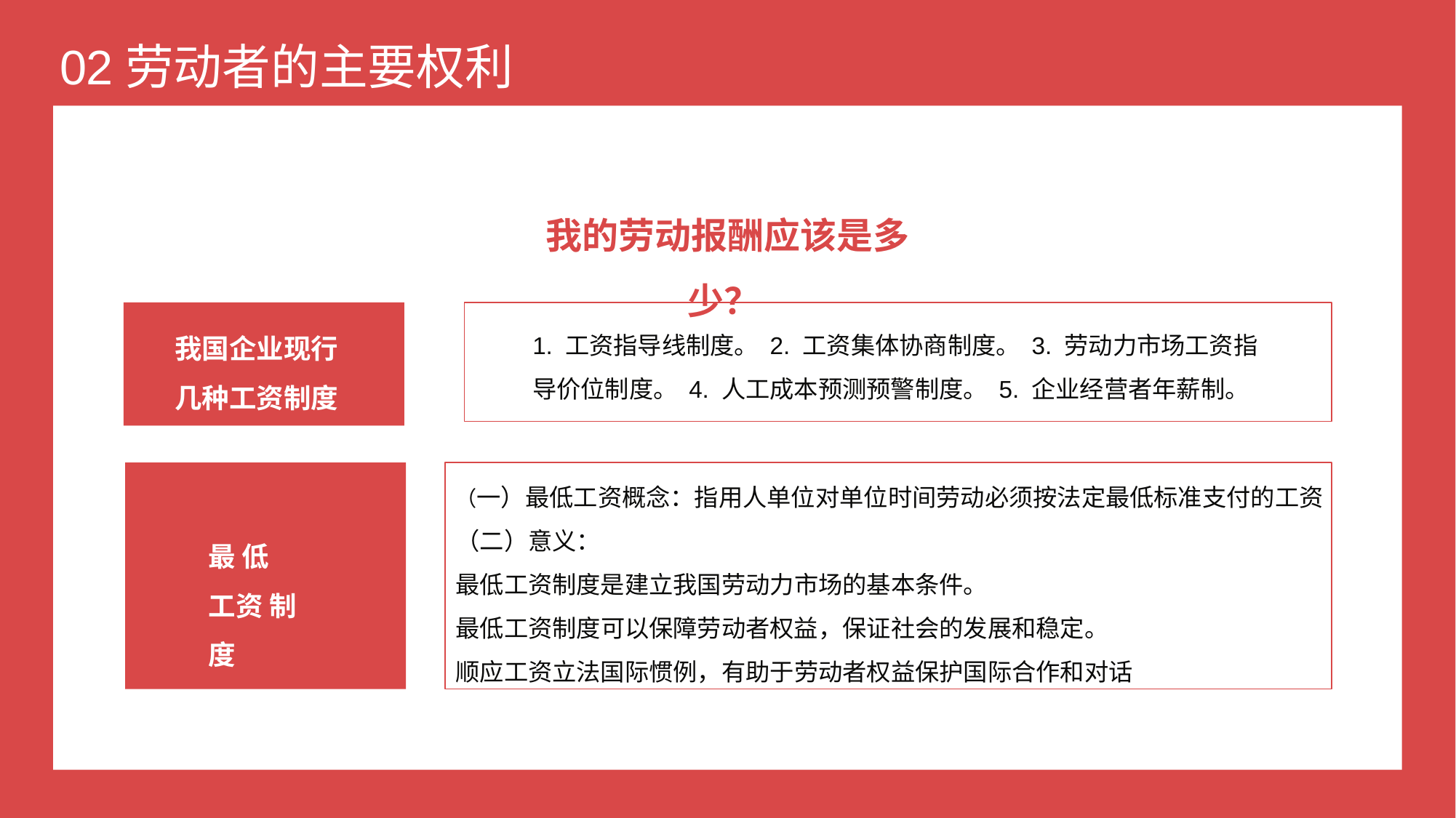

我的劳动报酬应该是多少？

我国企业现行几种工资制度
1. 工资指导线制度。 2. 工资集体协商制度。 3. 劳动力市场工资指导价位制度。 4. 人工成本预测预警制度。 5. 企业经营者年薪制。

（一）最低工资概念：指用人单位对单位时间劳动必须按法定最低标准支付的工资
（二）意义：
最低工资制度是建立我国劳动力市场的基本条件。
最低工资制度可以保障劳动者权益，保证社会的发展和稳定。
顺应工资立法国际惯例，有助于劳动者权益保护国际合作和对话
最 低 工资 制 度